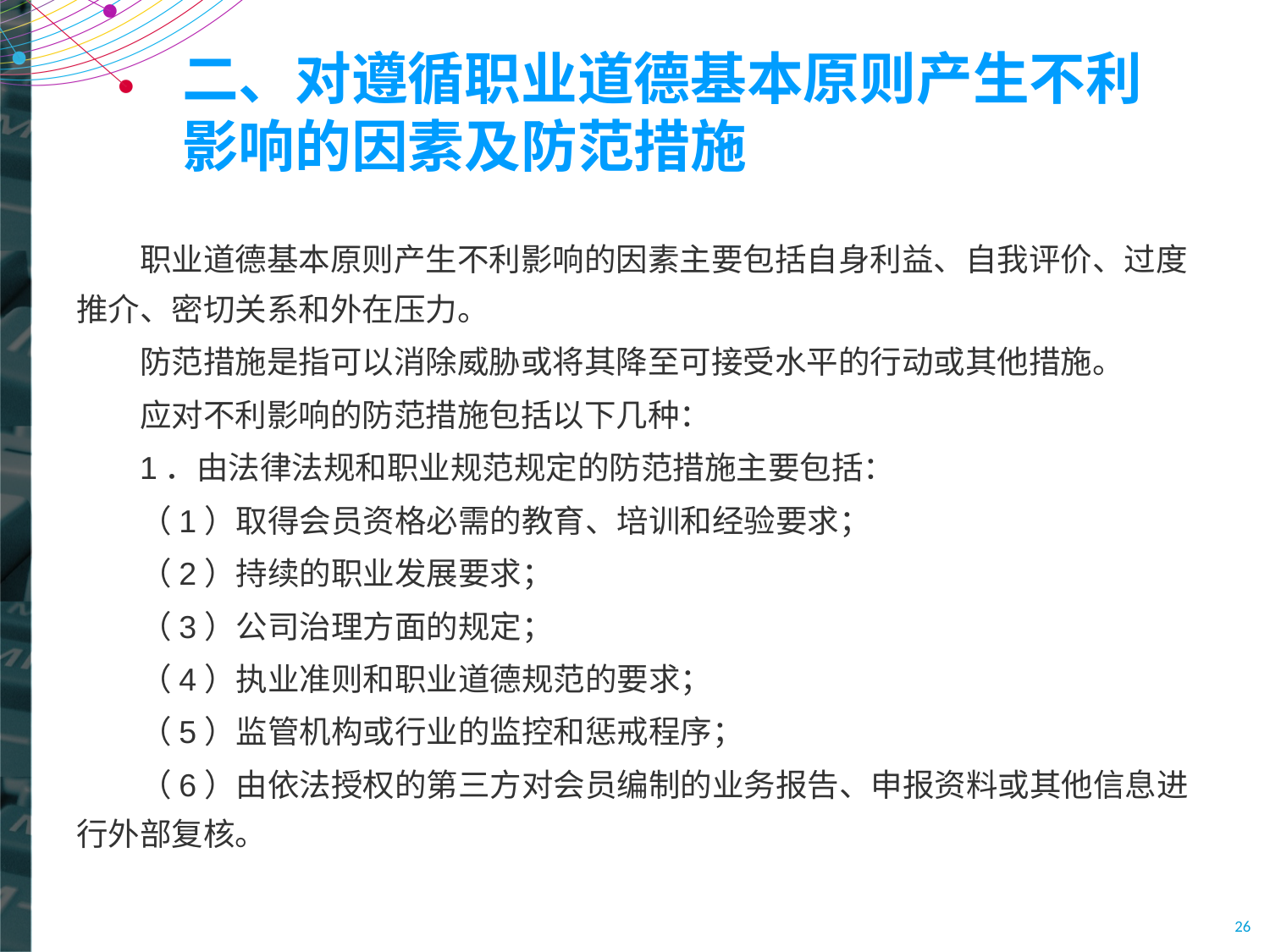

# 二、对遵循职业道德基本原则产生不利影响的因素及防范措施
职业道德基本原则产生不利影响的因素主要包括自身利益、自我评价、过度推介、密切关系和外在压力。
防范措施是指可以消除威胁或将其降至可接受水平的行动或其他措施。
应对不利影响的防范措施包括以下几种：
1．由法律法规和职业规范规定的防范措施主要包括：
（1）取得会员资格必需的教育、培训和经验要求；
（2）持续的职业发展要求；
（3）公司治理方面的规定；
（4）执业准则和职业道德规范的要求；
（5）监管机构或行业的监控和惩戒程序；
（6）由依法授权的第三方对会员编制的业务报告、申报资料或其他信息进行外部复核。